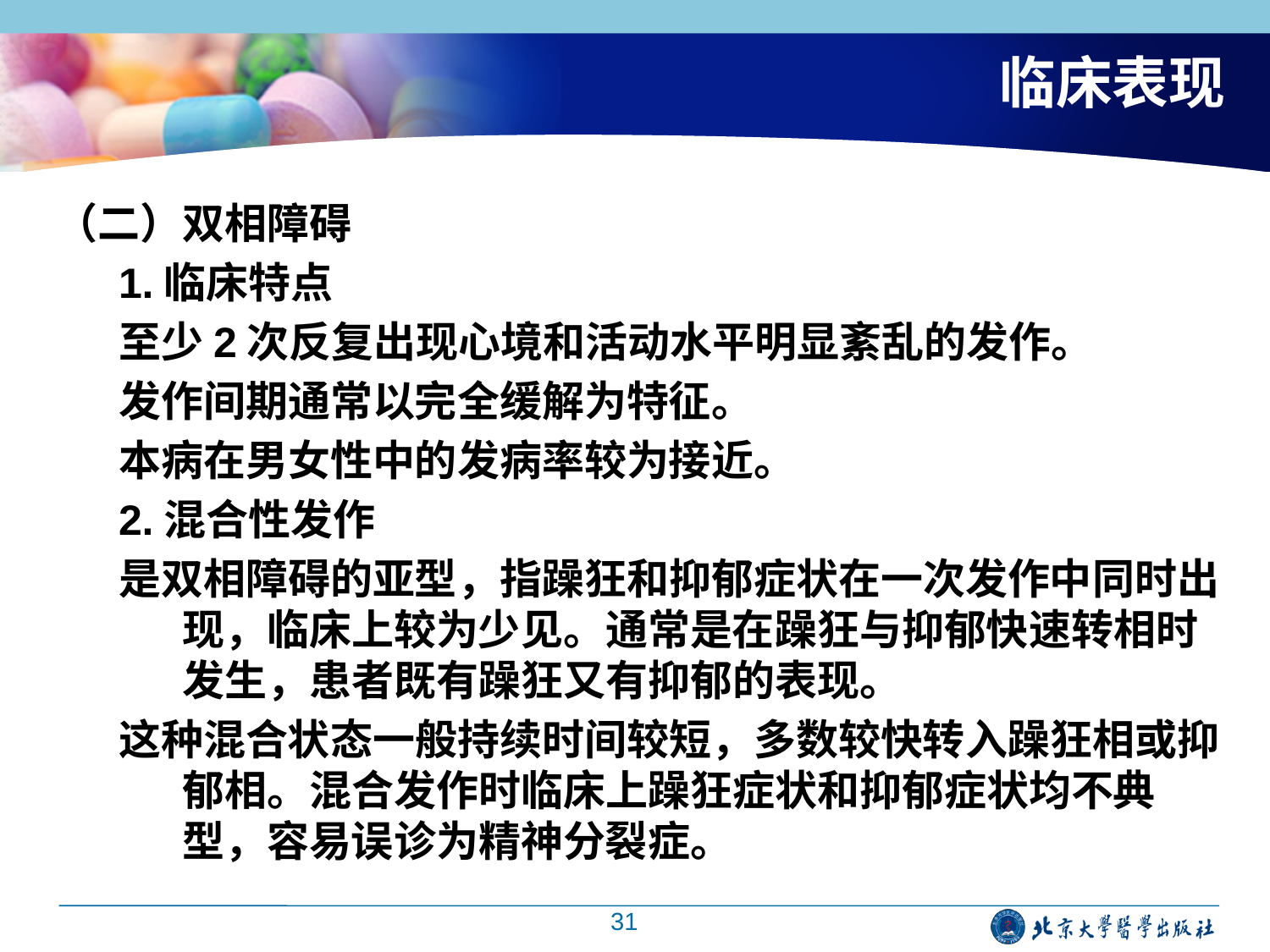

# 临床表现
（二）双相障碍
1.临床特点
至少2次反复出现心境和活动水平明显紊乱的发作。
发作间期通常以完全缓解为特征。
本病在男女性中的发病率较为接近。
2.混合性发作
是双相障碍的亚型，指躁狂和抑郁症状在一次发作中同时出现，临床上较为少见。通常是在躁狂与抑郁快速转相时发生，患者既有躁狂又有抑郁的表现。
这种混合状态一般持续时间较短，多数较快转入躁狂相或抑郁相。混合发作时临床上躁狂症状和抑郁症状均不典型，容易误诊为精神分裂症。
31